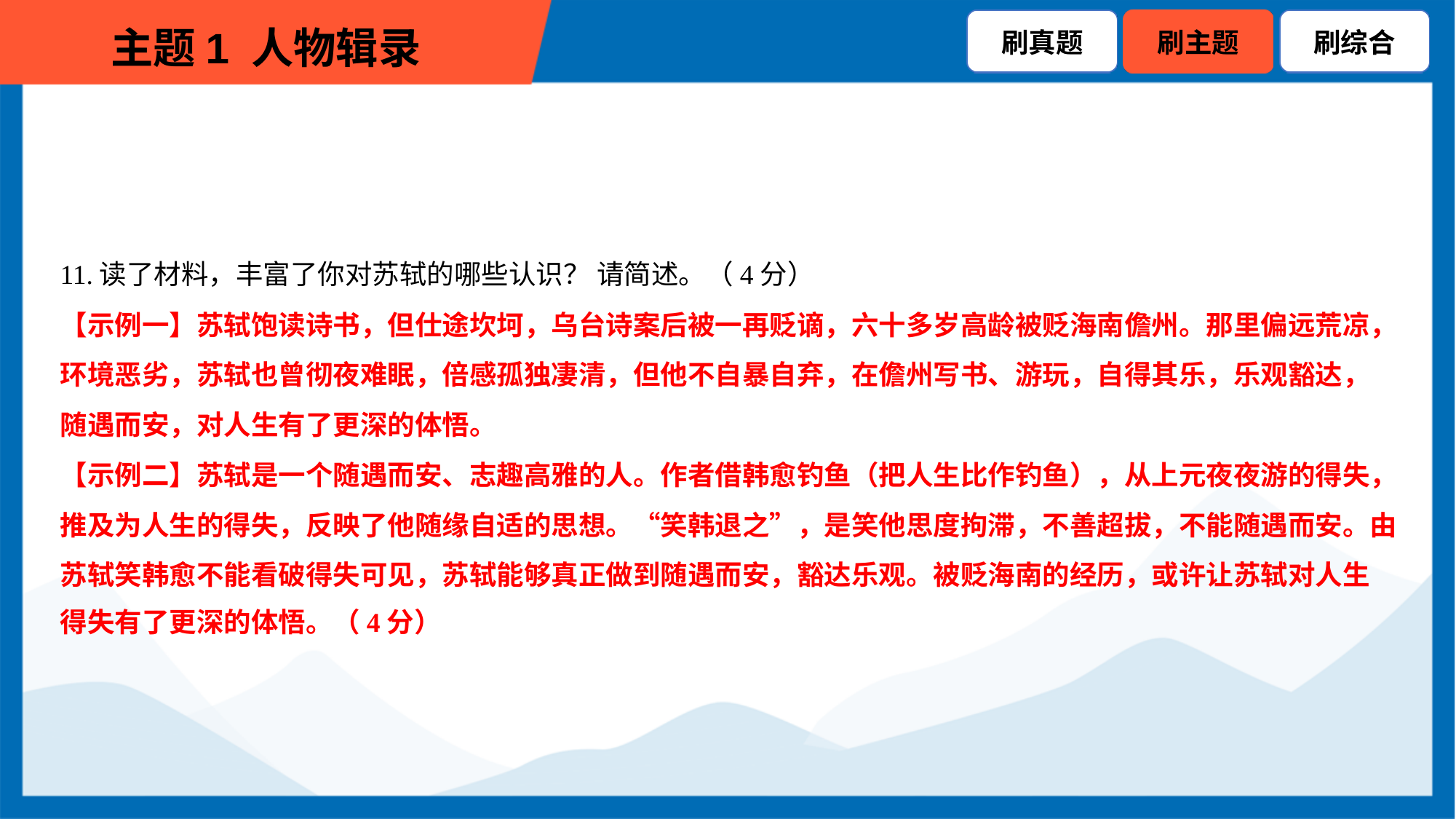

11.读了材料，丰富了你对苏轼的哪些认识？ 请简述。（4分）
【示例一】苏轼饱读诗书，但仕途坎坷，乌台诗案后被一再贬谪，六十多岁高龄被贬海南儋州。那里偏远荒凉，
环境恶劣，苏轼也曾彻夜难眠，倍感孤独凄清，但他不自暴自弃，在儋州写书、游玩，自得其乐，乐观豁达，
随遇而安，对人生有了更深的体悟。
【示例二】苏轼是一个随遇而安、志趣高雅的人。作者借韩愈钓鱼（把人生比作钓鱼），从上元夜夜游的得失，
推及为人生的得失，反映了他随缘自适的思想。“笑韩退之”，是笑他思度拘滞，不善超拔，不能随遇而安。由
苏轼笑韩愈不能看破得失可见，苏轼能够真正做到随遇而安，豁达乐观。被贬海南的经历，或许让苏轼对人生
得失有了更深的体悟。（4分）